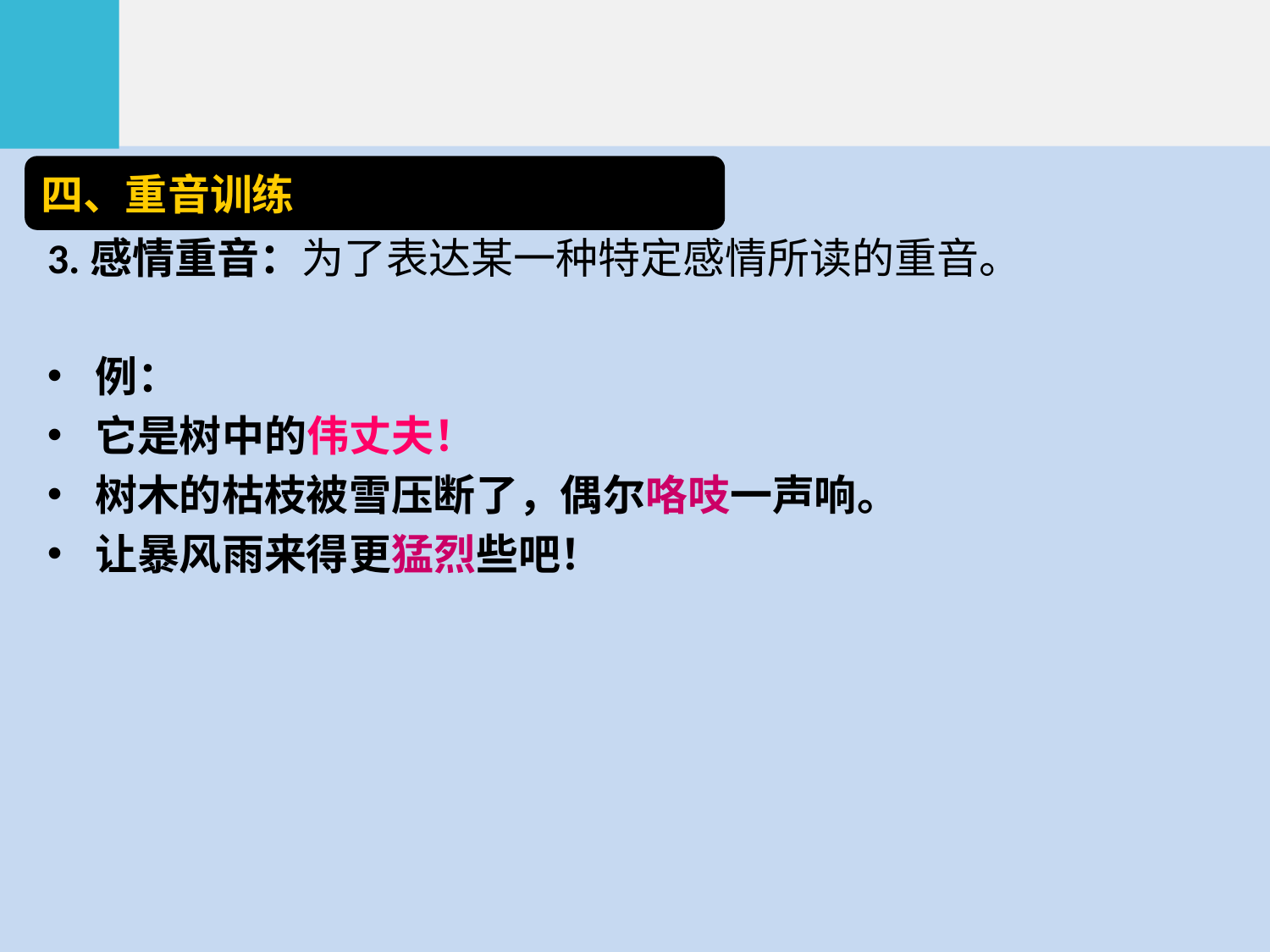

四、重音训练

3.感情重音：为了表达某一种特定感情所读的重音。

例：
它是树中的伟丈夫！
树木的枯枝被雪压断了，偶尔咯吱一声响。
让暴风雨来得更猛烈些吧！